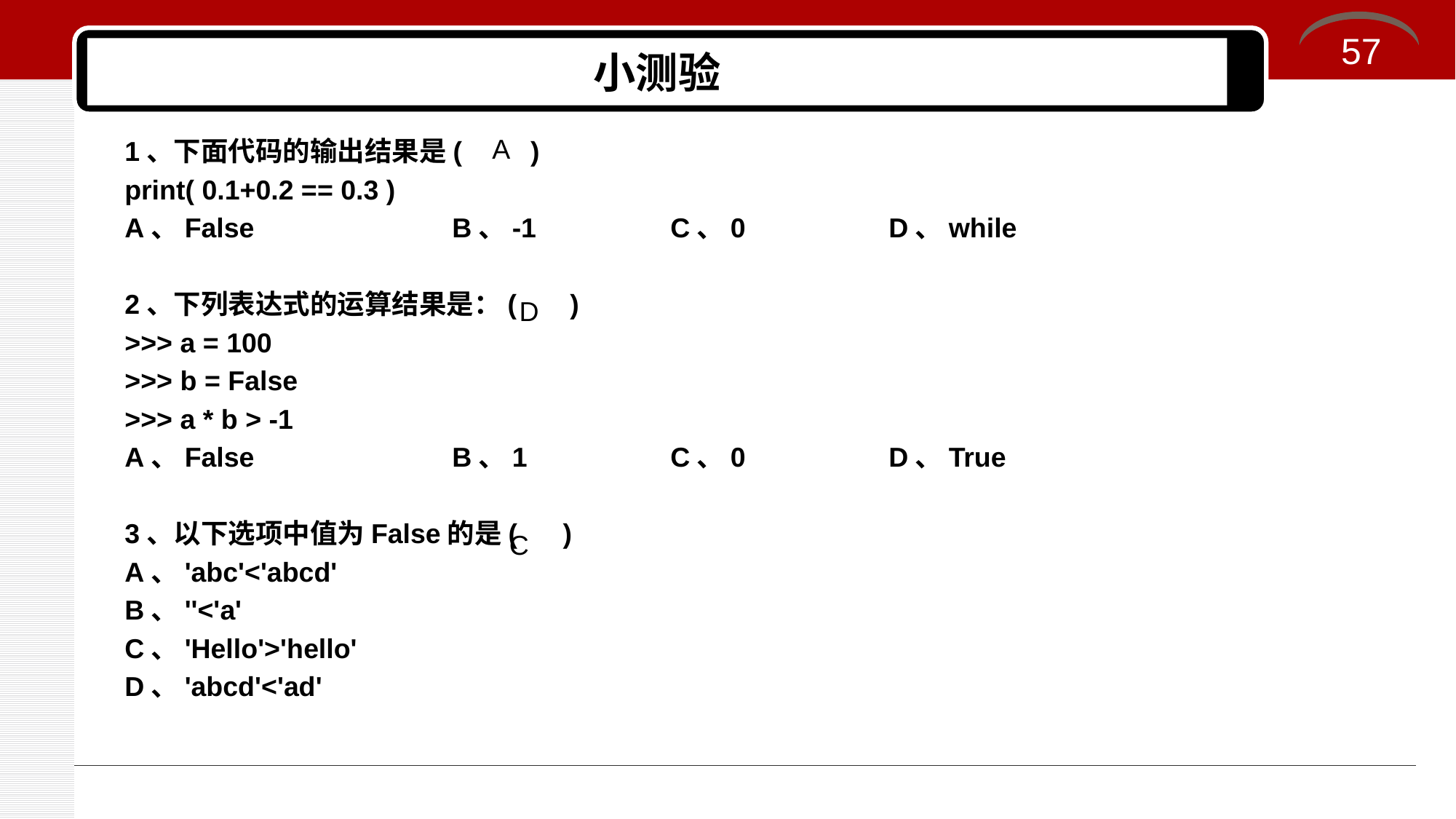

57
# 小测验
A
1、下面代码的输出结果是(         )
print( 0.1+0.2 == 0.3 )
A、False		B、-1		C、0		D、while

2、下列表达式的运算结果是：(       )
>>> a = 100
>>> b = False
>>> a * b > -1
A、False		B、1		C、0		D、True

3、以下选项中值为False的是(      )
A、'abc'<'abcd'
B、''<'a'
C、'Hello'>'hello'
D、'abcd'<'ad'

D
C